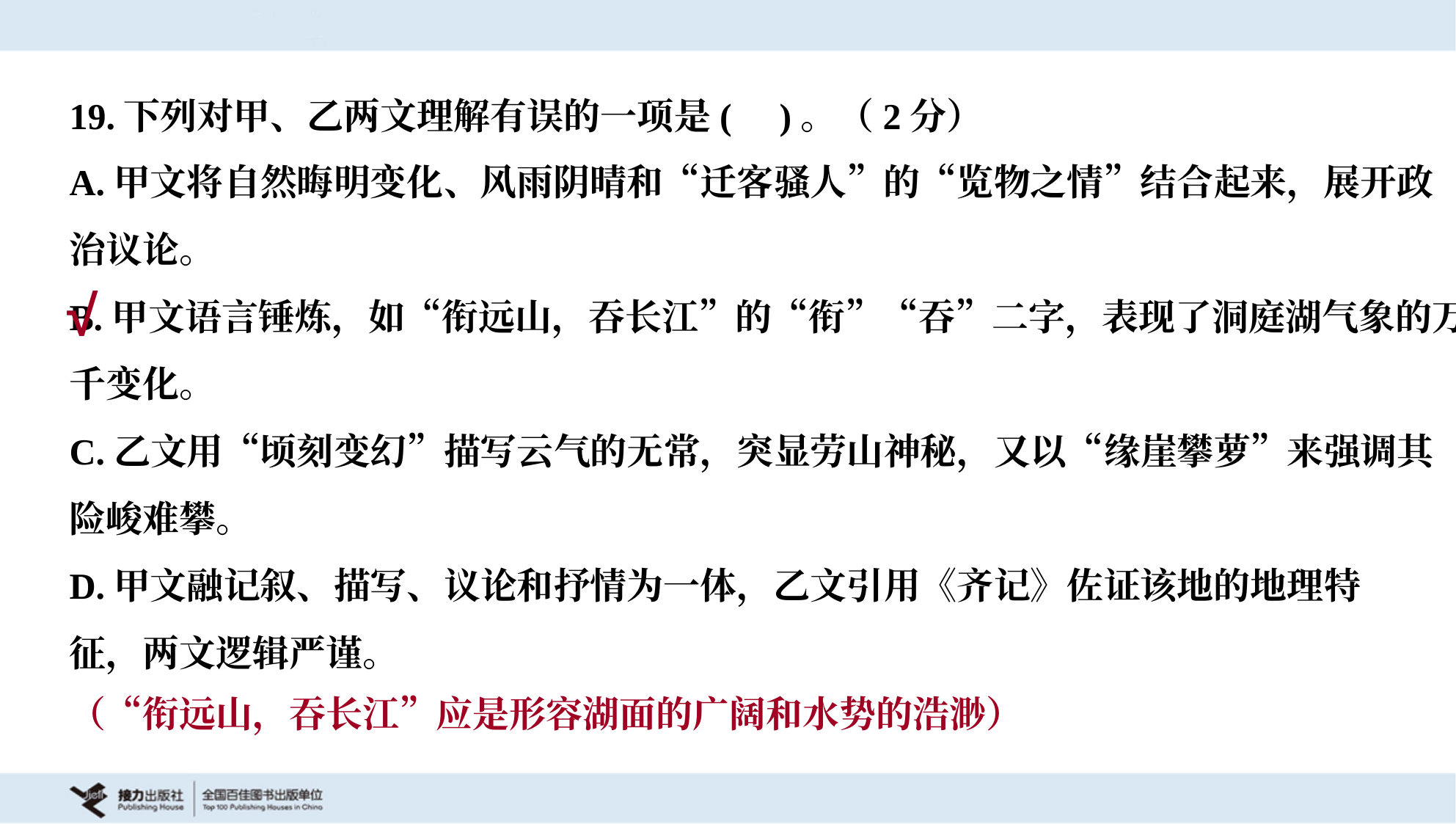

19.下列对甲、乙两文理解有误的一项是(     )。（2分）
A.甲文将自然晦明变化、风雨阴晴和“迁客骚人”的“览物之情”结合起来，展开政
治议论。
B.甲文语言锤炼，如“衔远山，吞长江”的“衔”“吞”二字，表现了洞庭湖气象的万
千变化。
C.乙文用“顷刻变幻”描写云气的无常，突显劳山神秘，又以“缘崖攀萝”来强调其
险峻难攀。
D.甲文融记叙、描写、议论和抒情为一体，乙文引用《齐记》佐证该地的地理特
征，两文逻辑严谨。
√
（“衔远山，吞长江”应是形容湖面的广阔和水势的浩渺）